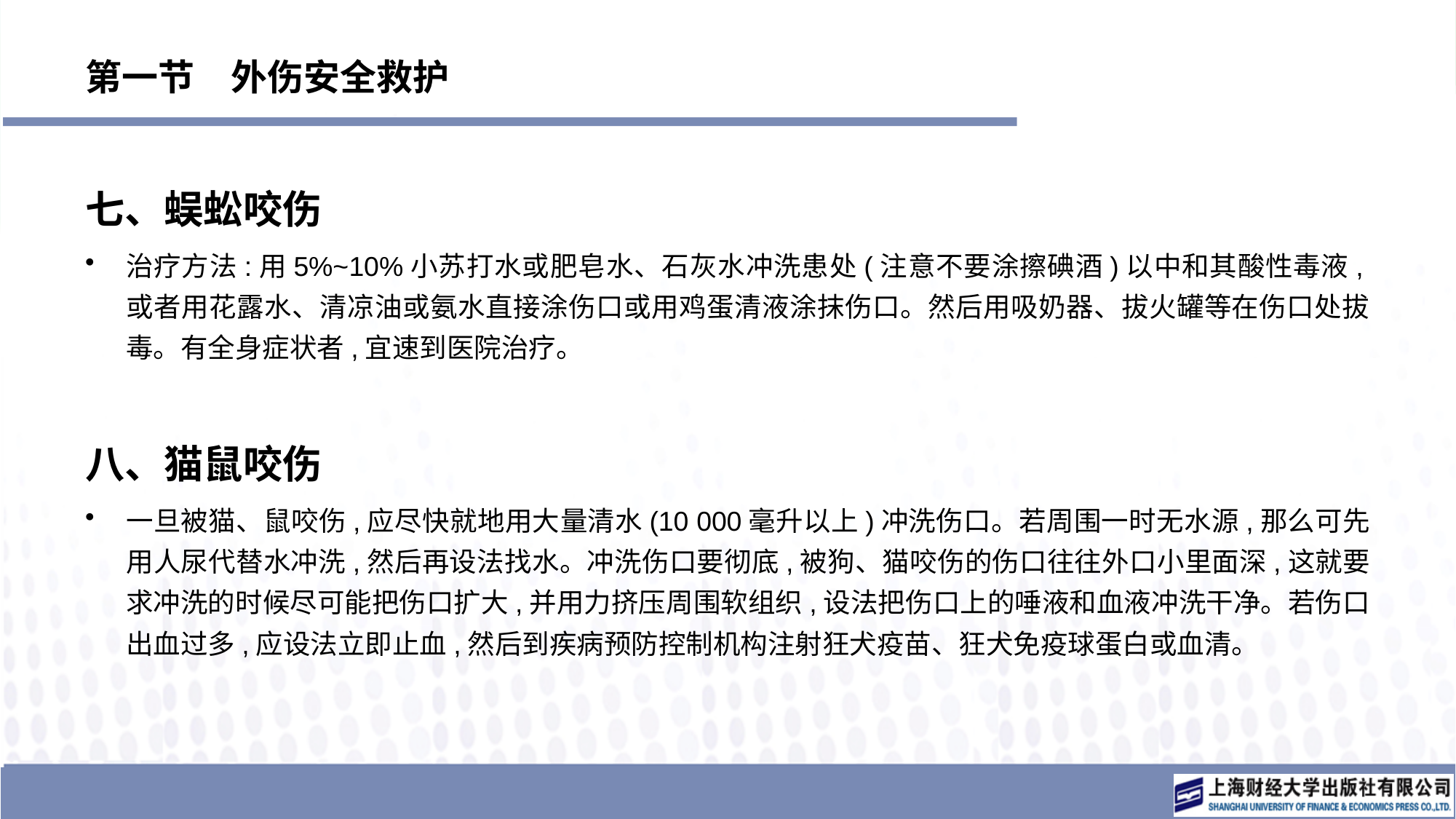

# 第一节　外伤安全救护
七、蜈蚣咬伤
治疗方法:用5%~10%小苏打水或肥皂水、石灰水冲洗患处(注意不要涂擦碘酒)以中和其酸性毒液,或者用花露水、清凉油或氨水直接涂伤口或用鸡蛋清液涂抹伤口。然后用吸奶器、拔火罐等在伤口处拔毒。有全身症状者,宜速到医院治疗。

八、猫鼠咬伤
一旦被猫、鼠咬伤,应尽快就地用大量清水(10 000毫升以上)冲洗伤口。若周围一时无水源,那么可先用人尿代替水冲洗,然后再设法找水。冲洗伤口要彻底,被狗、猫咬伤的伤口往往外口小里面深,这就要求冲洗的时候尽可能把伤口扩大,并用力挤压周围软组织,设法把伤口上的唾液和血液冲洗干净。若伤口出血过多,应设法立即止血,然后到疾病预防控制机构注射狂犬疫苗、狂犬免疫球蛋白或血清。